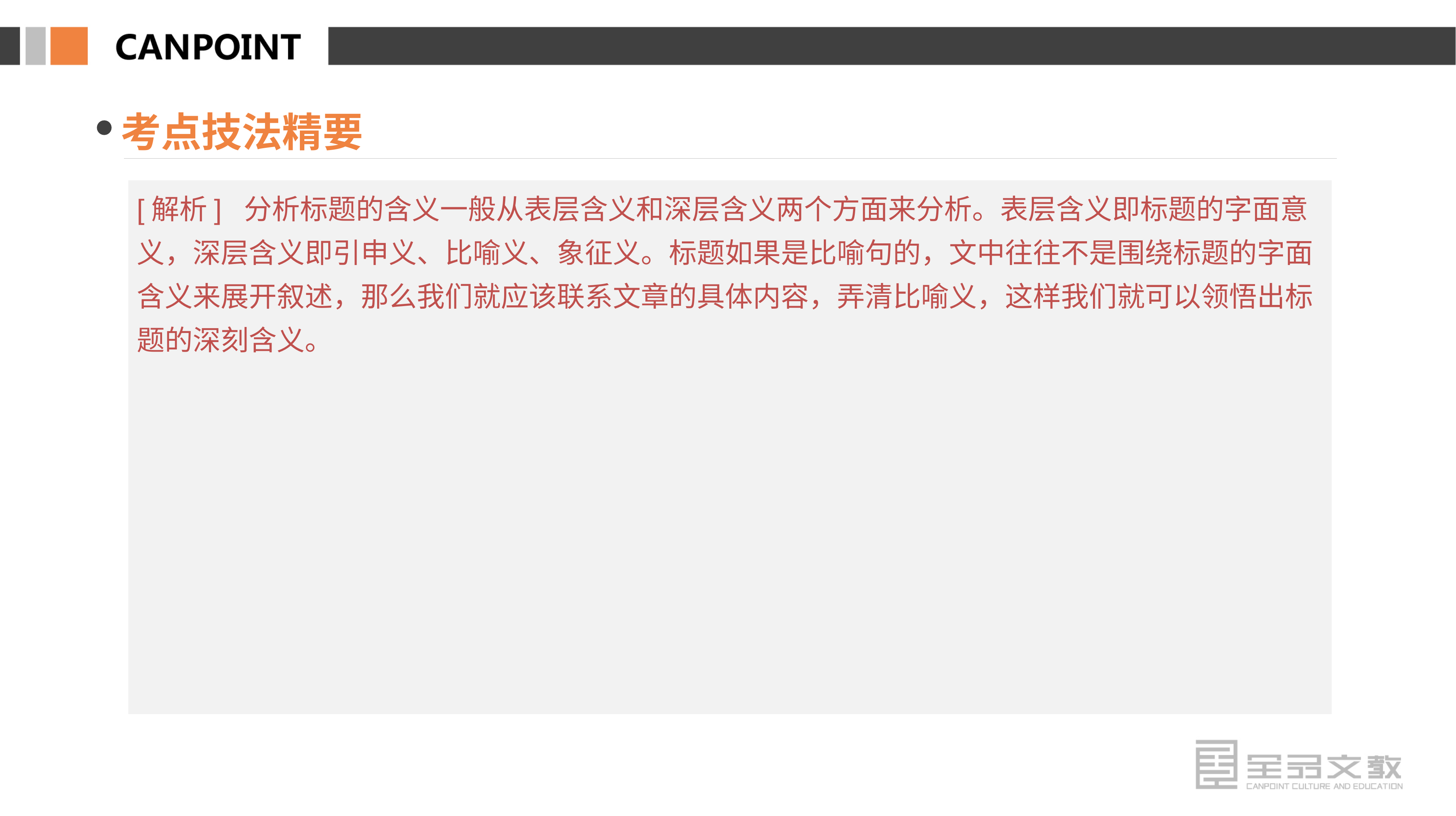

考点技法精要

[解析]  分析标题的含义一般从表层含义和深层含义两个方面来分析。表层含义即标题的字面意义，深层含义即引申义、比喻义、象征义。标题如果是比喻句的，文中往往不是围绕标题的字面含义来展开叙述，那么我们就应该联系文章的具体内容，弄清比喻义，这样我们就可以领悟出标题的深刻含义。